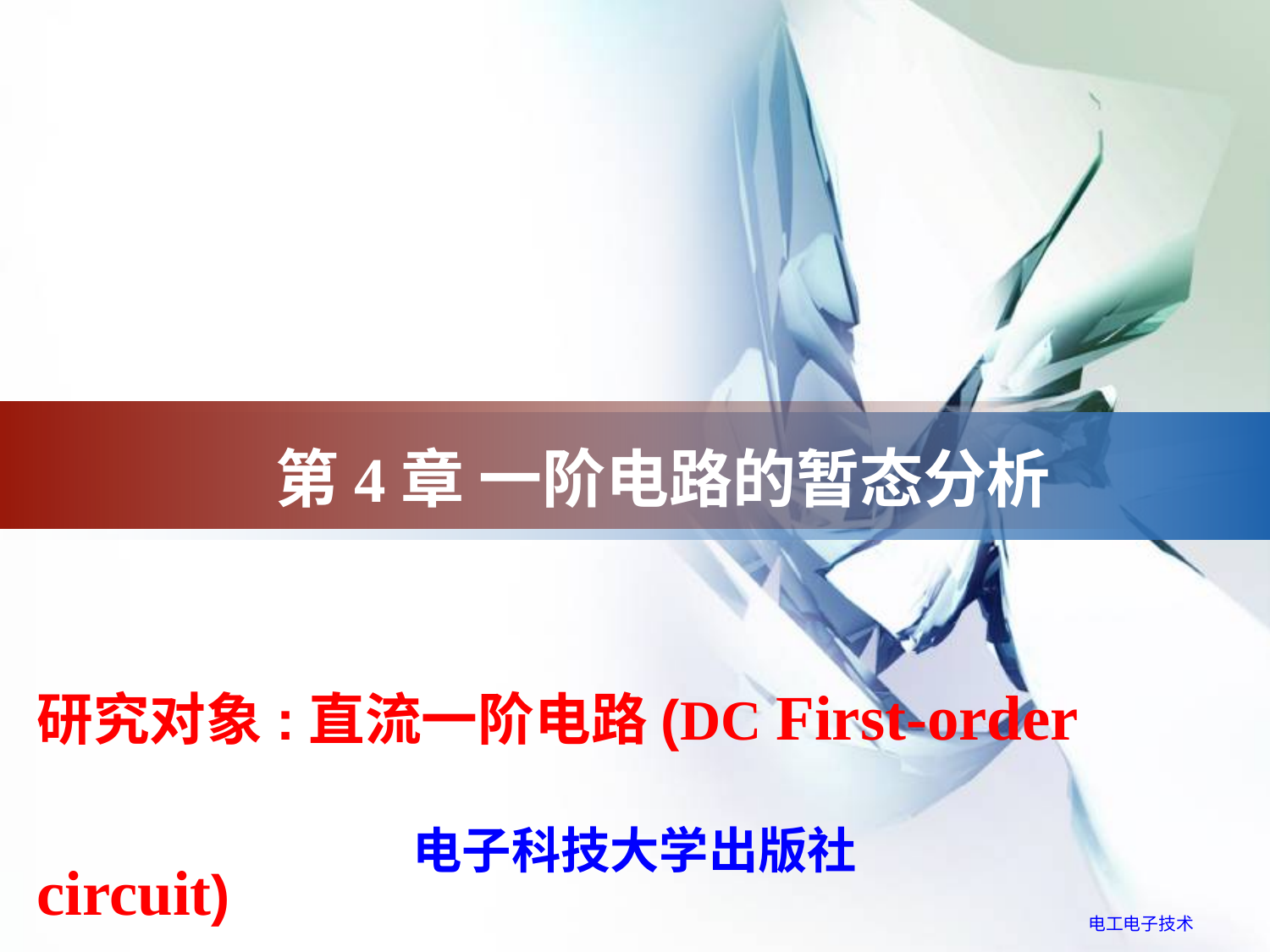

# 第4章 一阶电路的暂态分析
研究对象:直流一阶电路(DC First-order circuit)
电子科技大学出版社

电工电子技术